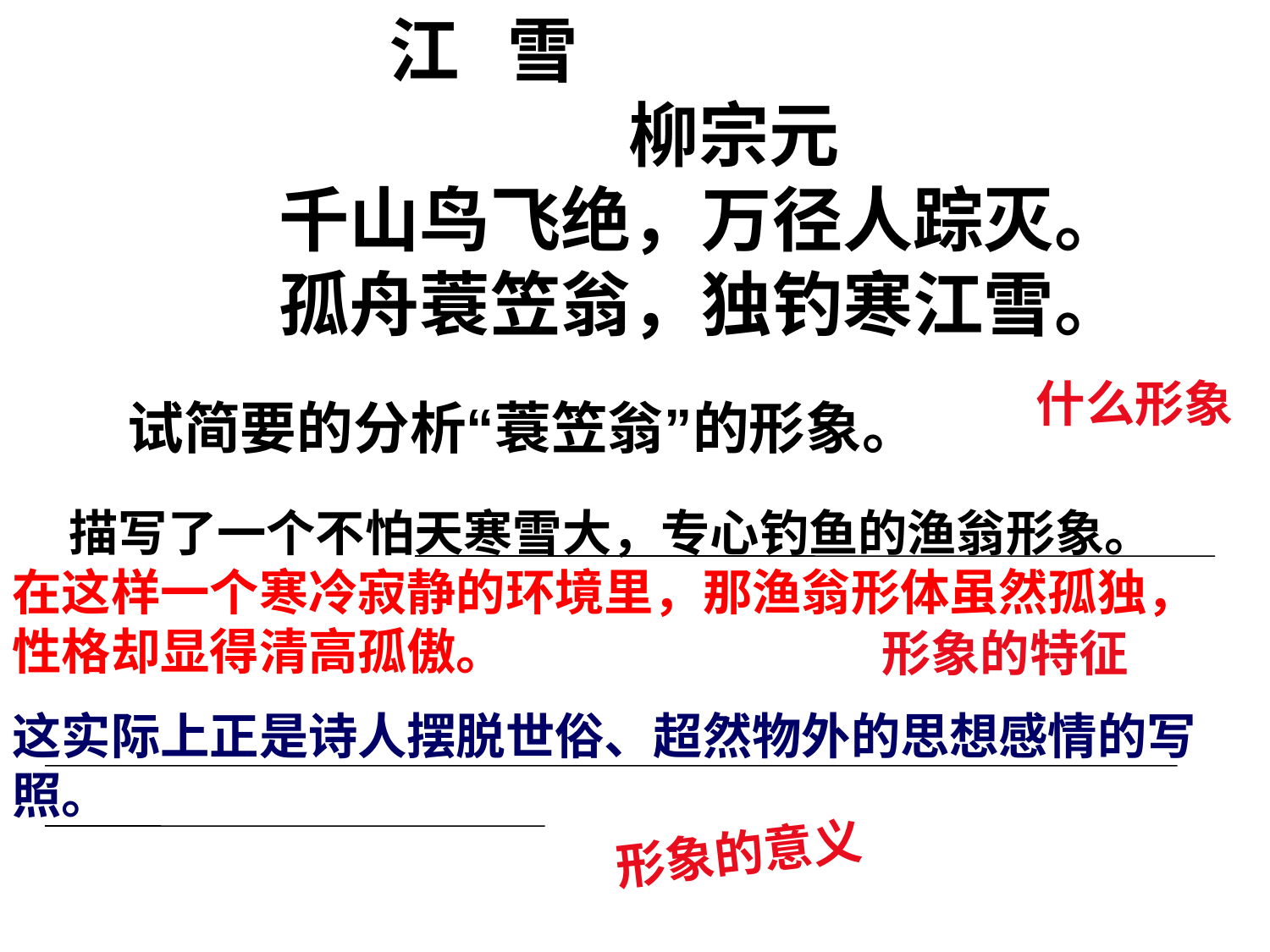

江   雪
   柳宗元
千山鸟飞绝，万径人踪灭。
孤舟蓑笠翁，独钓寒江雪。
什么形象

试简要的分析“蓑笠翁”的形象。

    描写了一个不怕天寒雪大，专心钓鱼的渔翁形象。   在这样一个寒冷寂静的环境里，那渔翁形体虽然孤独，性格却显得清高孤傲。
这实际上正是诗人摆脱世俗、超然物外的思想感情的写照。

形象的特征

形象的意义